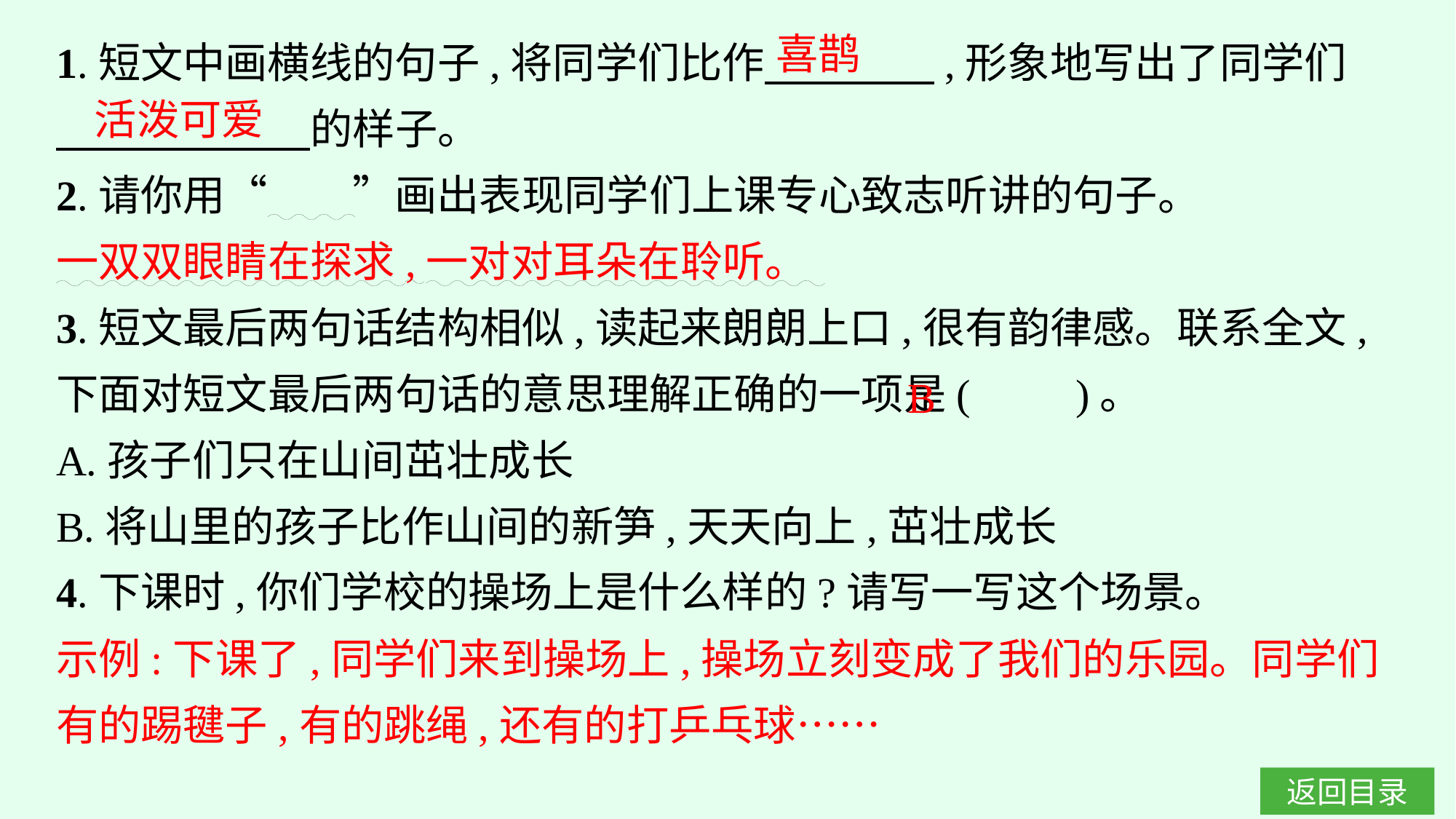

1.短文中画横线的句子,将同学们比作　　　　,形象地写出了同学们
　　　　　　的样子。
2.请你用“　　”画出表现同学们上课专心致志听讲的句子。
一双双眼睛在探求,一对对耳朵在聆听。
3.短文最后两句话结构相似,读起来朗朗上口,很有韵律感。联系全文,下面对短文最后两句话的意思理解正确的一项是(　　)。
A.孩子们只在山间茁壮成长
B.将山里的孩子比作山间的新笋,天天向上,茁壮成长
4.下课时,你们学校的操场上是什么样的?请写一写这个场景。
示例:下课了,同学们来到操场上,操场立刻变成了我们的乐园。同学们有的踢毽子,有的跳绳,还有的打乒乓球……
喜鹊
活泼可爱
B